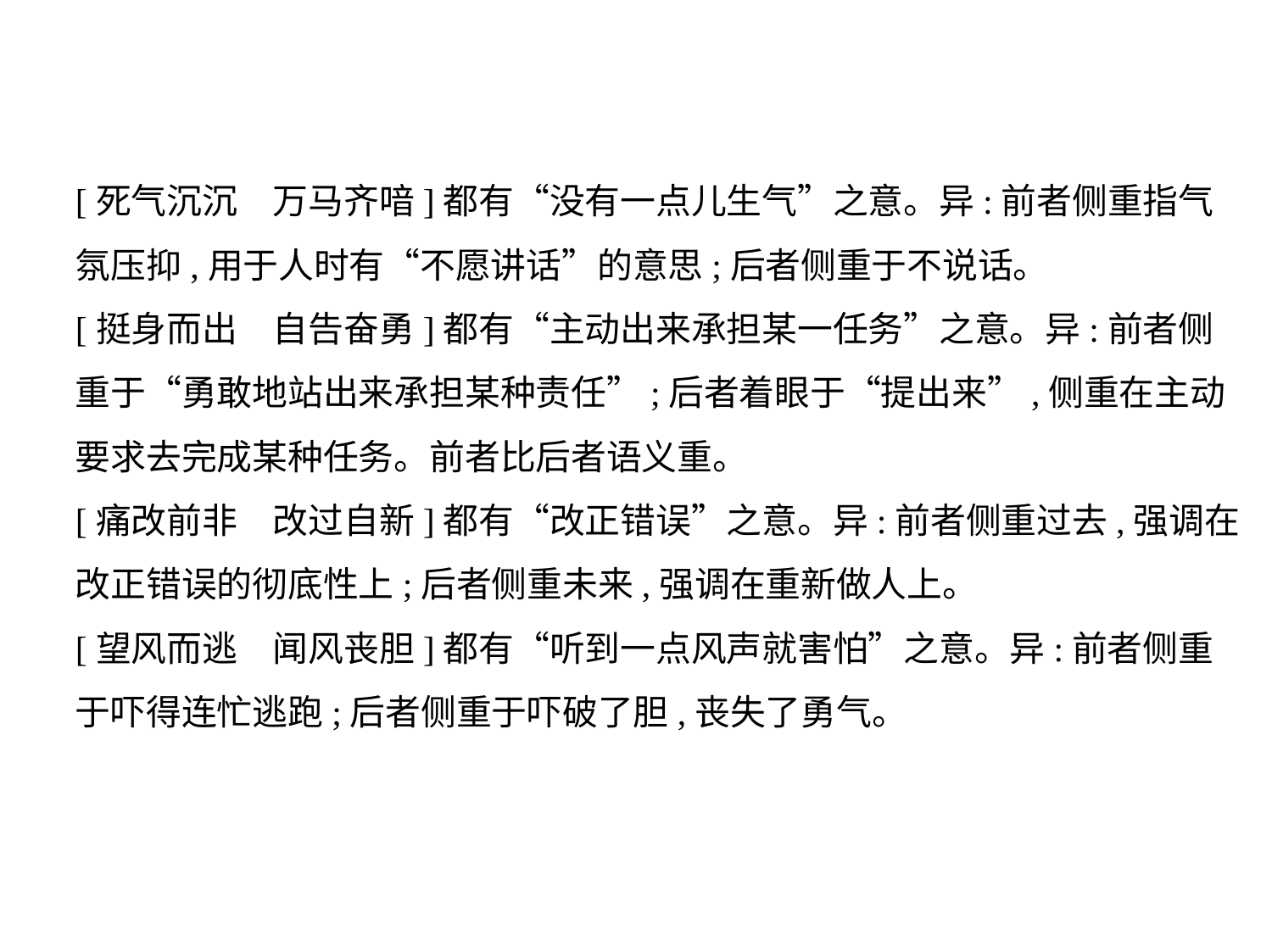

[死气沉沉　万马齐喑]都有“没有一点儿生气”之意。异:前者侧重指气
氛压抑,用于人时有“不愿讲话”的意思;后者侧重于不说话。
[挺身而出　自告奋勇]都有“主动出来承担某一任务”之意。异:前者侧
重于“勇敢地站出来承担某种责任”;后者着眼于“提出来”,侧重在主动
要求去完成某种任务。前者比后者语义重。
[痛改前非　改过自新]都有“改正错误”之意。异:前者侧重过去,强调在
改正错误的彻底性上;后者侧重未来,强调在重新做人上。
[望风而逃　闻风丧胆]都有“听到一点风声就害怕”之意。异:前者侧重
于吓得连忙逃跑;后者侧重于吓破了胆,丧失了勇气。